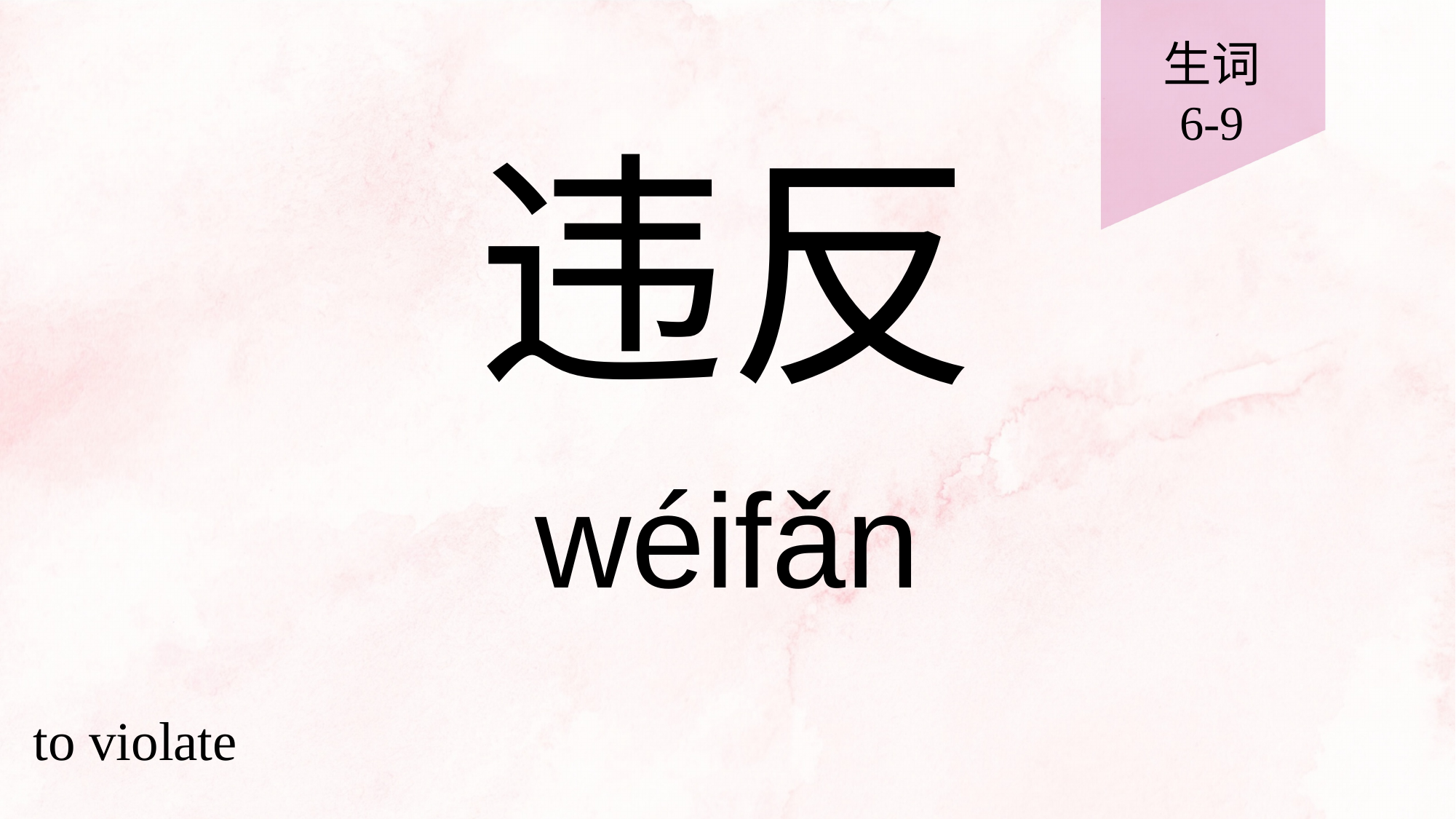

生词
6-9
# 违反
wéifǎn
to violate